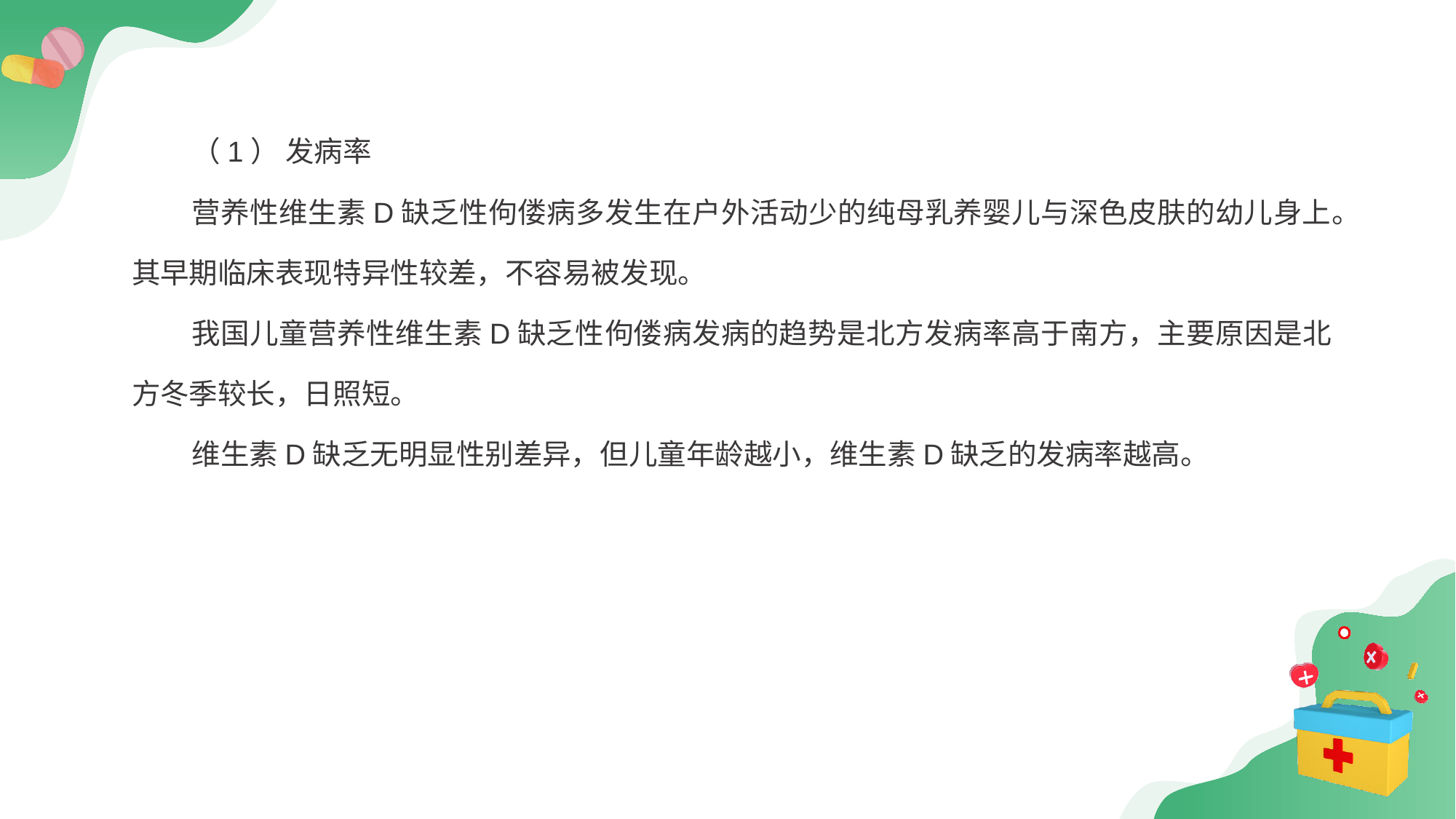

（1） 发病率
营养性维生素D缺乏性佝偻病多发生在户外活动少的纯母乳养婴儿与深色皮肤的幼儿身上。其早期临床表现特异性较差，不容易被发现。
我国儿童营养性维生素D缺乏性佝偻病发病的趋势是北方发病率高于南方，主要原因是北方冬季较长，日照短。
维生素D缺乏无明显性别差异，但儿童年龄越小，维生素D缺乏的发病率越高。